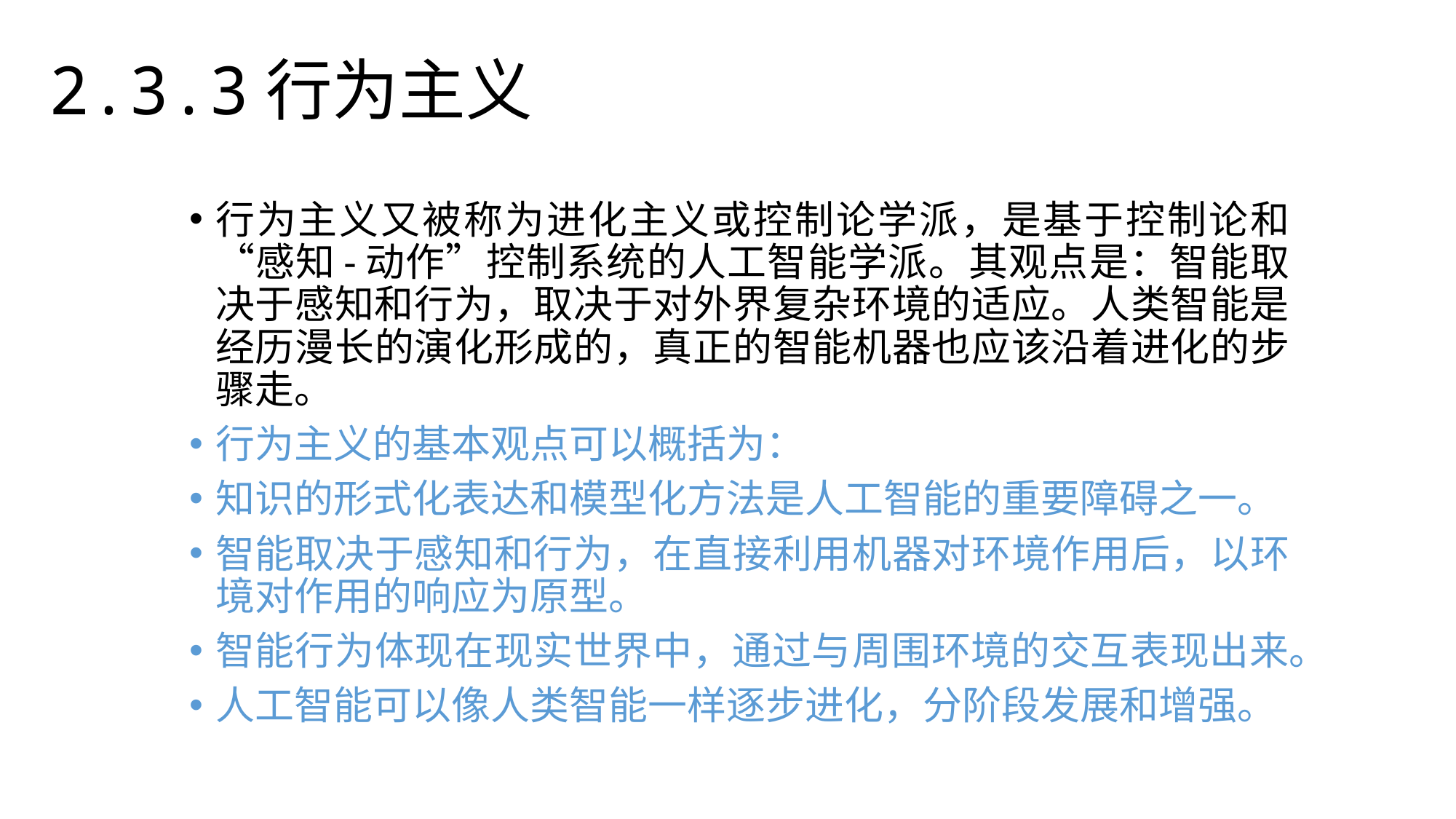

2.3.3行为主义
行为主义又被称为进化主义或控制论学派，是基于控制论和“感知-动作”控制系统的人工智能学派。其观点是：智能取决于感知和行为，取决于对外界复杂环境的适应。人类智能是经历漫长的演化形成的，真正的智能机器也应该沿着进化的步骤走。
行为主义的基本观点可以概括为：
知识的形式化表达和模型化方法是人工智能的重要障碍之一。
智能取决于感知和行为，在直接利用机器对环境作用后，以环境对作用的响应为原型。
智能行为体现在现实世界中，通过与周围环境的交互表现出来。
人工智能可以像人类智能一样逐步进化，分阶段发展和增强。